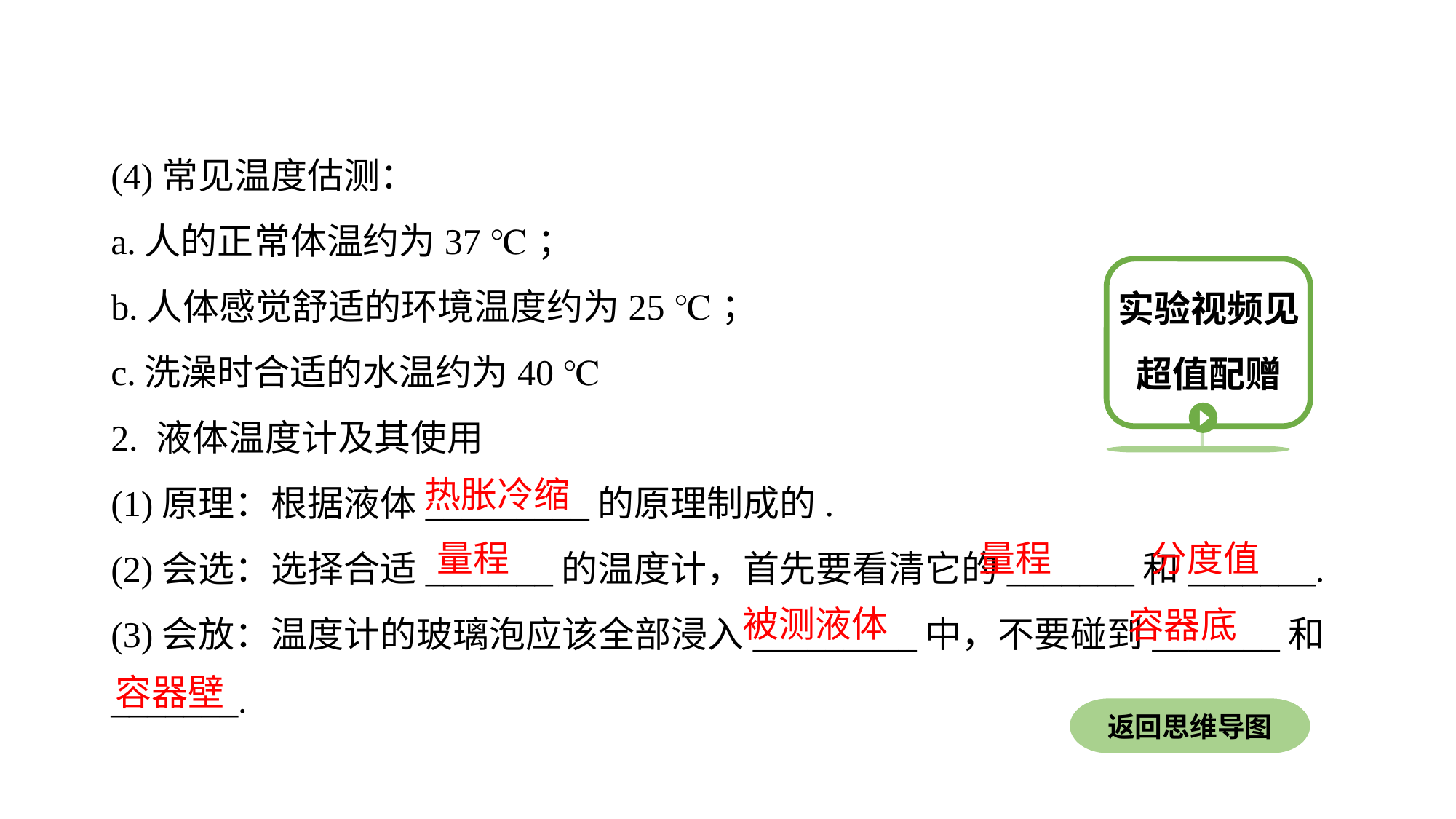

(4)常见温度估测：
a.人的正常体温约为37 ℃；
b.人体感觉舒适的环境温度约为25 ℃；
c.洗澡时合适的水温约为40 ℃
2. 液体温度计及其使用
(1)原理：根据液体_________的原理制成的.
(2)会选：选择合适_______的温度计，首先要看清它的_______和_______.
(3)会放：温度计的玻璃泡应该全部浸入_________中，不要碰到_______和_______.
实验视频见超值配赠

热胀冷缩
量程
量程
分度值
被测液体
容器底
容器壁
返回思维导图